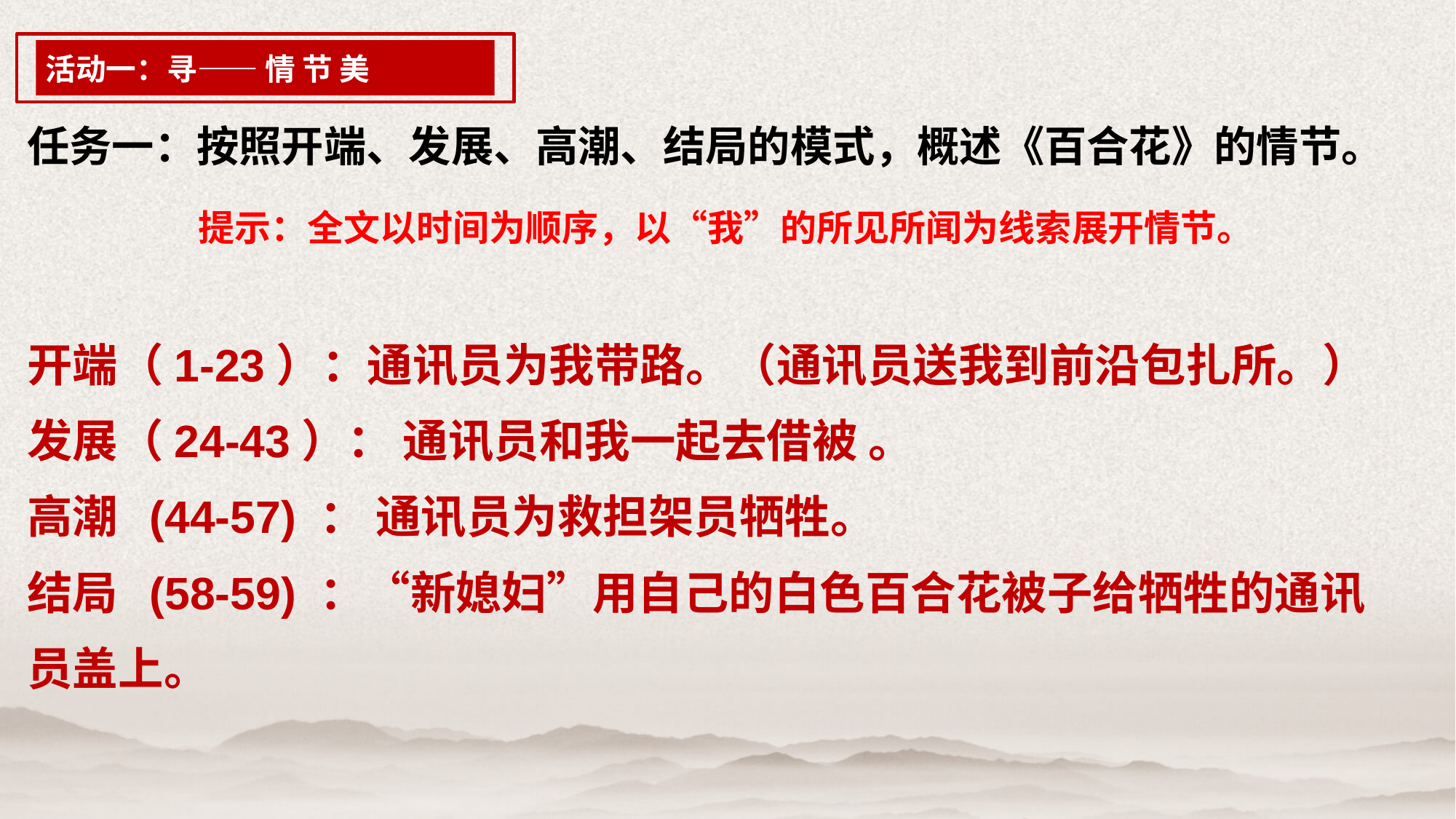

活动一：寻—— 情 节 美
任务一：按照开端、发展、高潮、结局的模式，概述《百合花》的情节。
提示：全文以时间为顺序，以“我”的所见所闻为线索展开情节。
开端（1-23）：通讯员为我带路。（通讯员送我到前沿包扎所。）
发展（24-43）： 通讯员和我一起去借被 。
高潮  (44-57) ： 通讯员为救担架员牺牲。
结局  (58-59) ：“新媳妇”用自己的白色百合花被子给牺牲的通讯
员盖上。